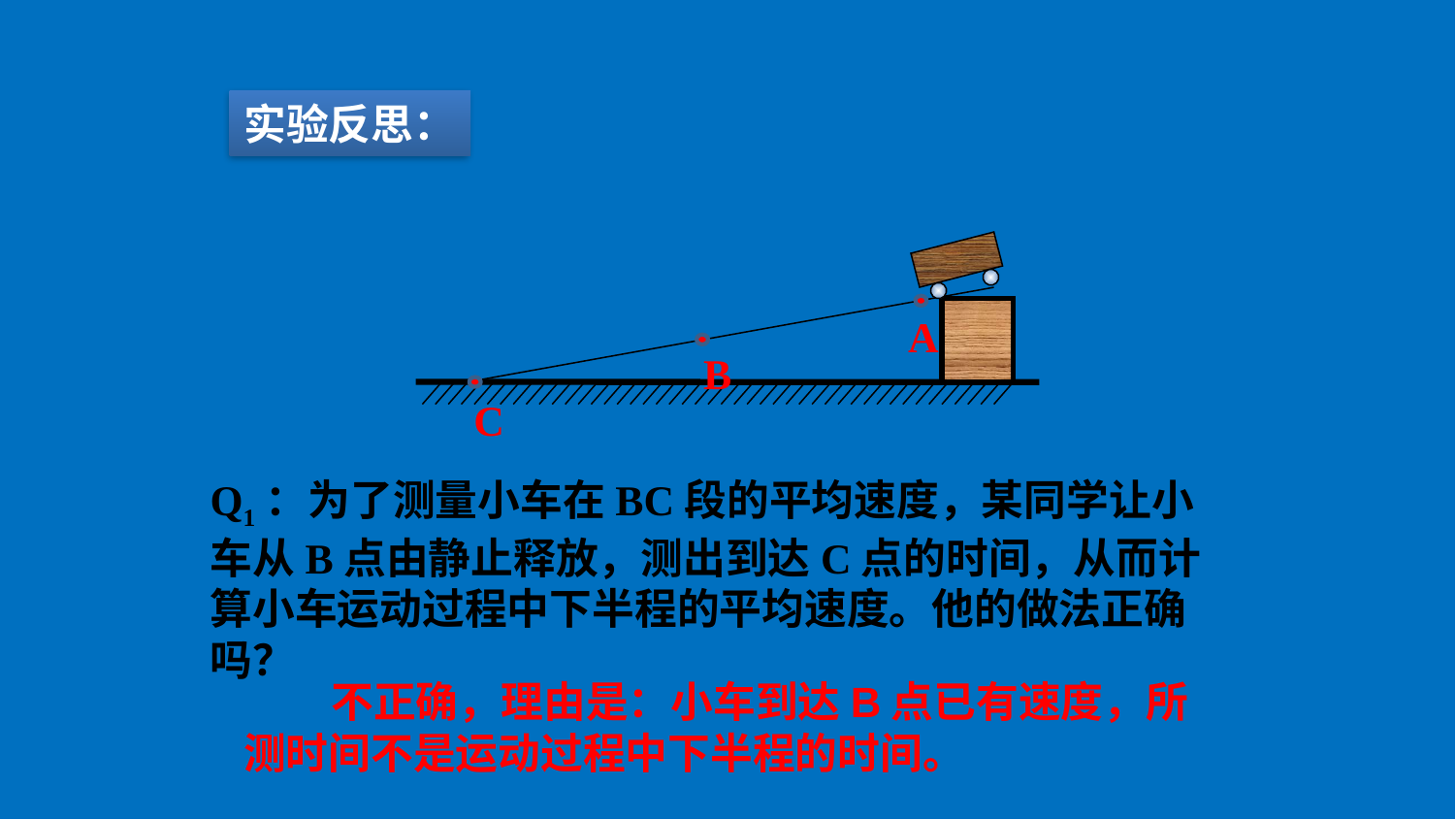

实验反思：

A

B

C
Q1：为了测量小车在BC段的平均速度，某同学让小车从B点由静止释放，测出到达C点的时间，从而计算小车运动过程中下半程的平均速度。他的做法正确吗？
        不正确，理由是：小车到达B点已有速度，所测时间不是运动过程中下半程的时间。